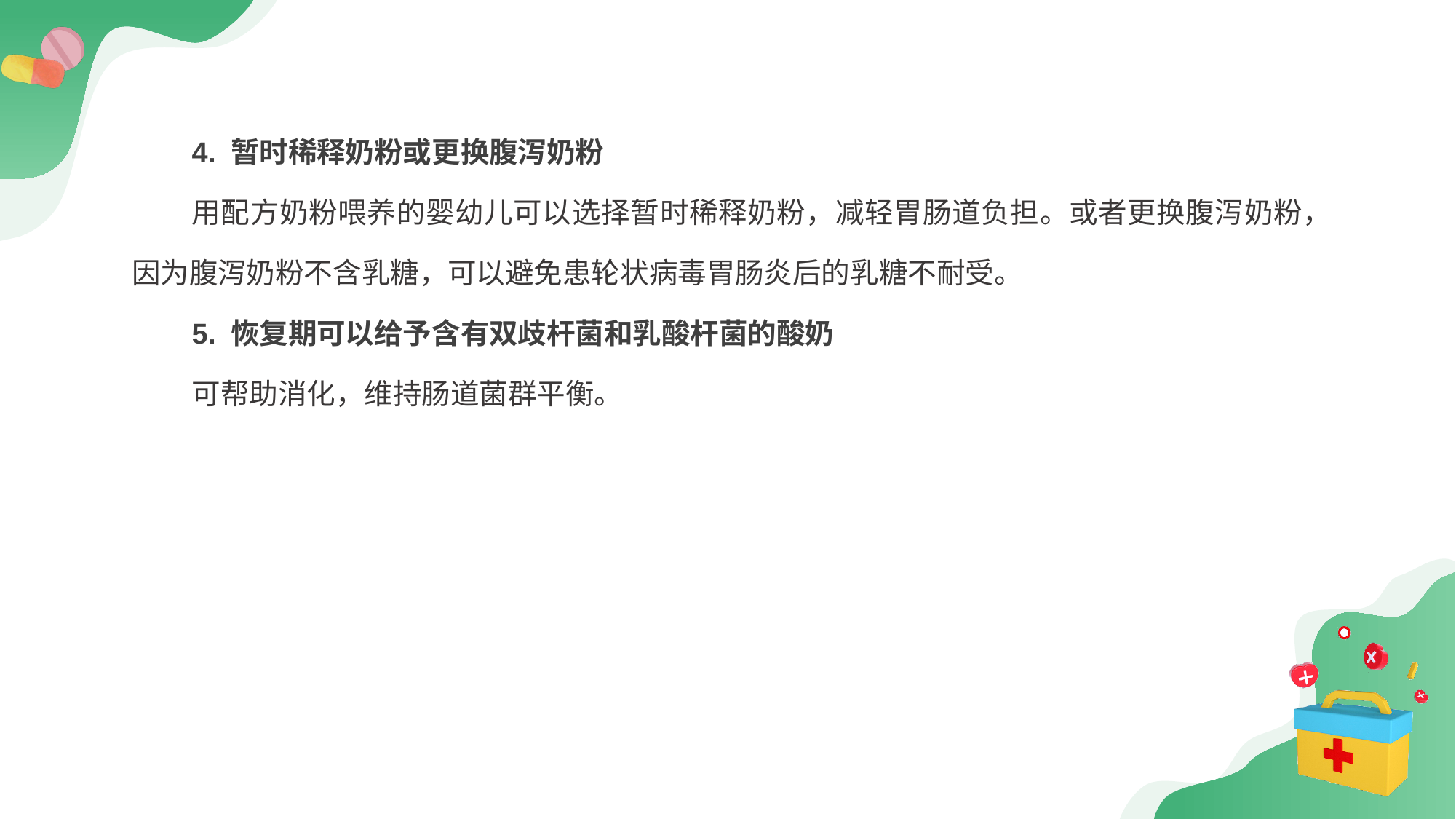

4. 暂时稀释奶粉或更换腹泻奶粉
用配方奶粉喂养的婴幼儿可以选择暂时稀释奶粉，减轻胃肠道负担。或者更换腹泻奶粉，因为腹泻奶粉不含乳糖，可以避免患轮状病毒胃肠炎后的乳糖不耐受。
5. 恢复期可以给予含有双歧杆菌和乳酸杆菌的酸奶
可帮助消化，维持肠道菌群平衡。